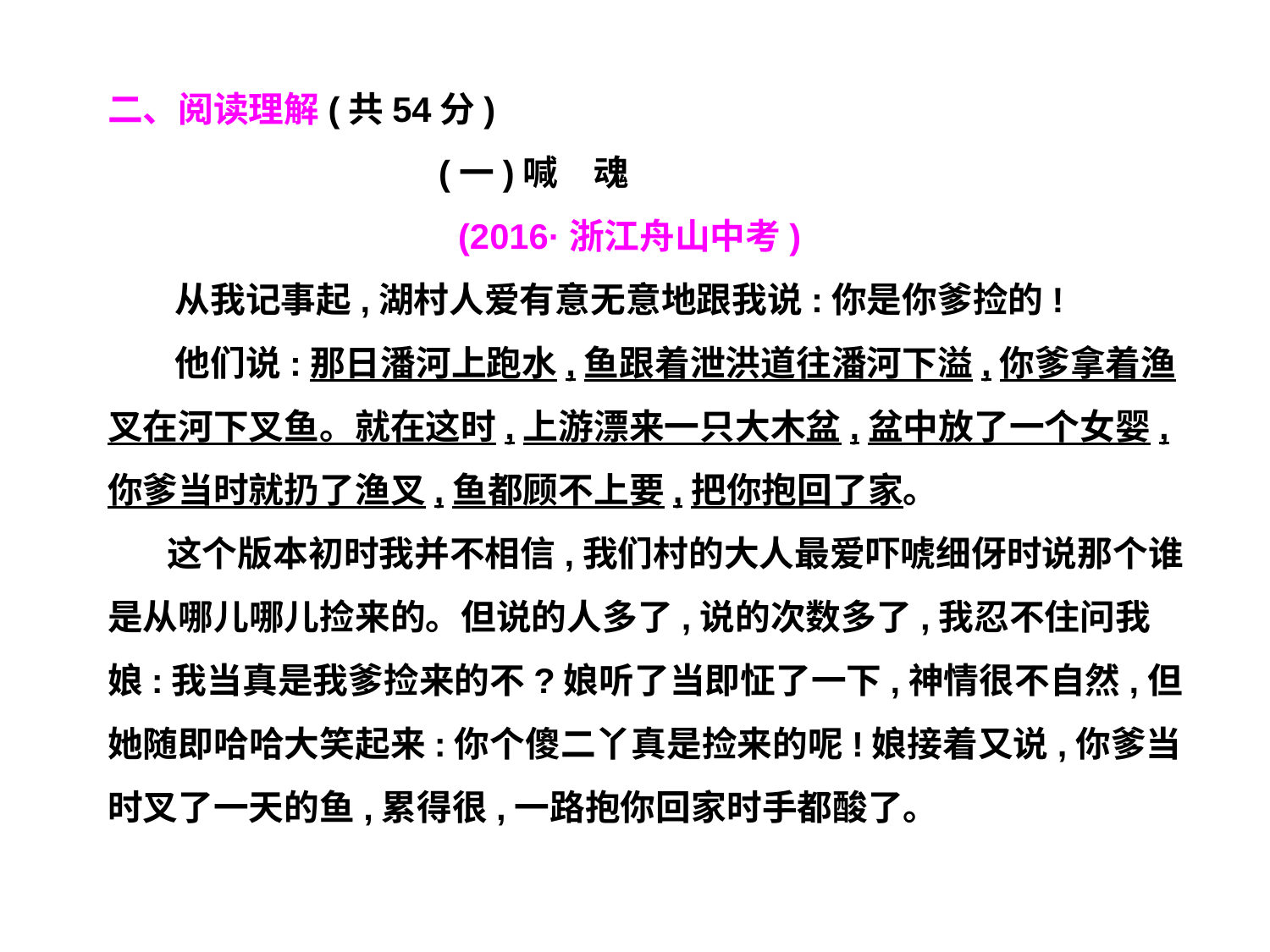

二、阅读理解(共54分)
                                  (一)喊　魂
                                    (2016·浙江舟山中考)
　    从我记事起,湖村人爱有意无意地跟我说:你是你爹捡的!
　    他们说:那日潘河上跑水,鱼跟着泄洪道往潘河下溢,你爹拿着渔叉在河下叉鱼。就在这时,上游漂来一只大木盆,盆中放了一个女婴,你爹当时就扔了渔叉,鱼都顾不上要,把你抱回了家。
　   这个版本初时我并不相信,我们村的大人最爱吓唬细伢时说那个谁是从哪儿哪儿捡来的。但说的人多了,说的次数多了,我忍不住问我娘:我当真是我爹捡来的不?娘听了当即怔了一下,神情很不自然,但她随即哈哈大笑起来:你个傻二丫真是捡来的呢!娘接着又说,你爹当时叉了一天的鱼,累得很,一路抱你回家时手都酸了。